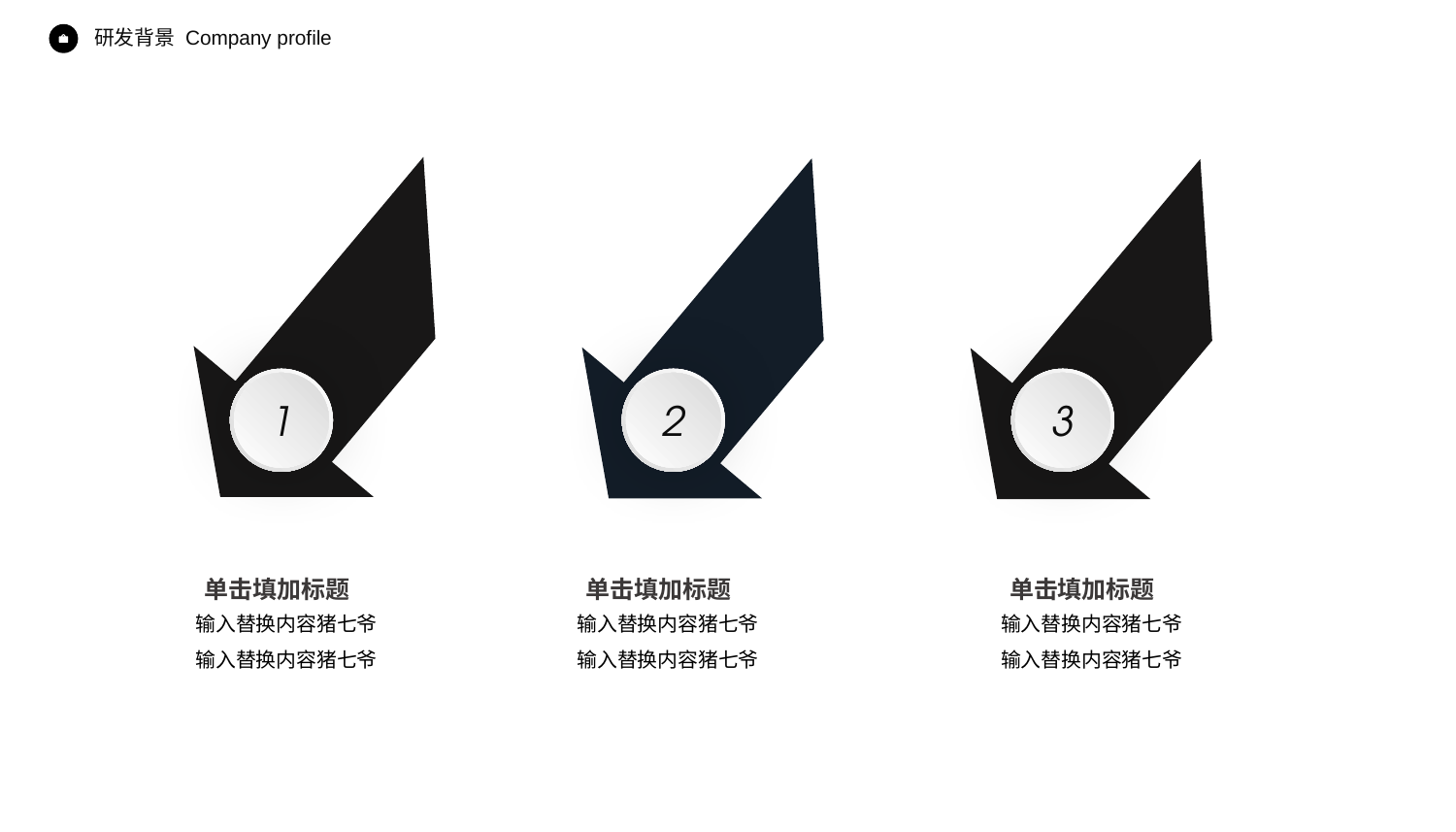

Company profile
研发背景

1

2

3
单击填加标题
单击填加标题
单击填加标题
输入替换内容猪七爷
输入替换内容猪七爷
输入替换内容猪七爷
输入替换内容猪七爷
输入替换内容猪七爷
输入替换内容猪七爷